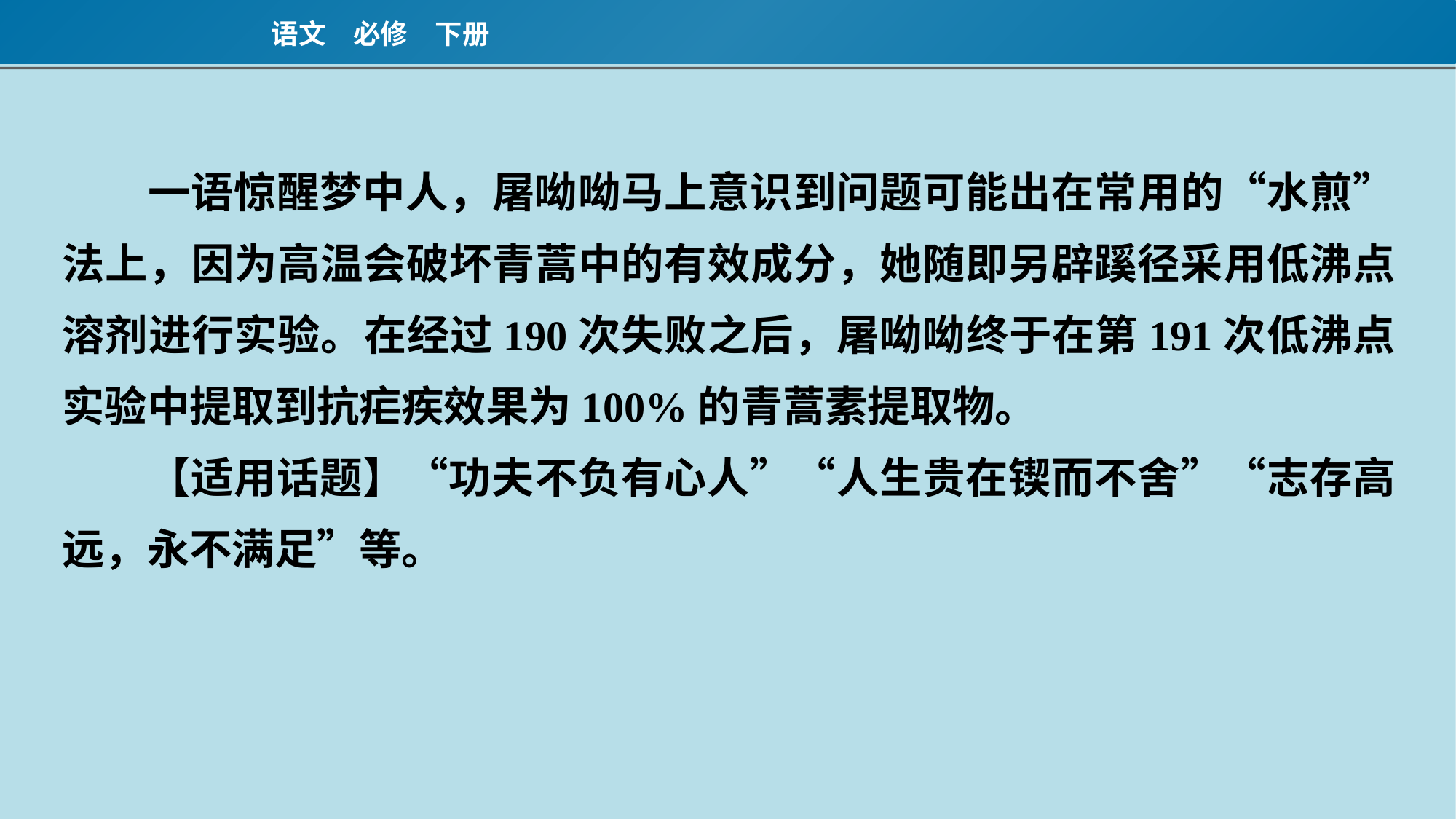

一语惊醒梦中人，屠呦呦马上意识到问题可能出在常用的“水煎”法上，因为高温会破坏青蒿中的有效成分，她随即另辟蹊径采用低沸点溶剂进行实验。在经过190次失败之后，屠呦呦终于在第191次低沸点实验中提取到抗疟疾效果为100%的青蒿素提取物。
【适用话题】“功夫不负有心人”“人生贵在锲而不舍”“志存高远，永不满足”等。